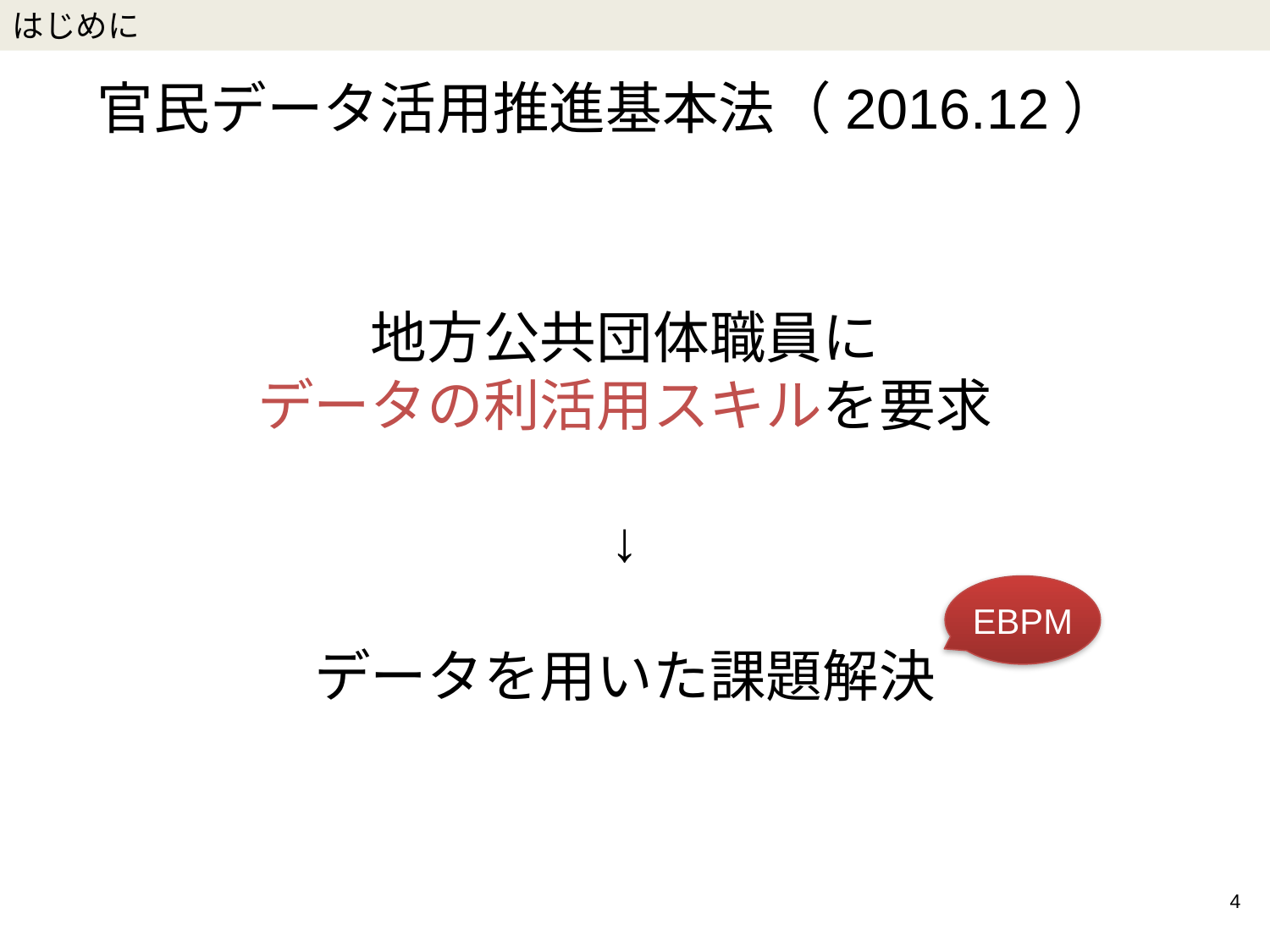

はじめに
官民データ活用推進基本法（2016.12）
地方公共団体職員に
データの利活用スキルを要求

↓

データを用いた課題解決
EBPM
4